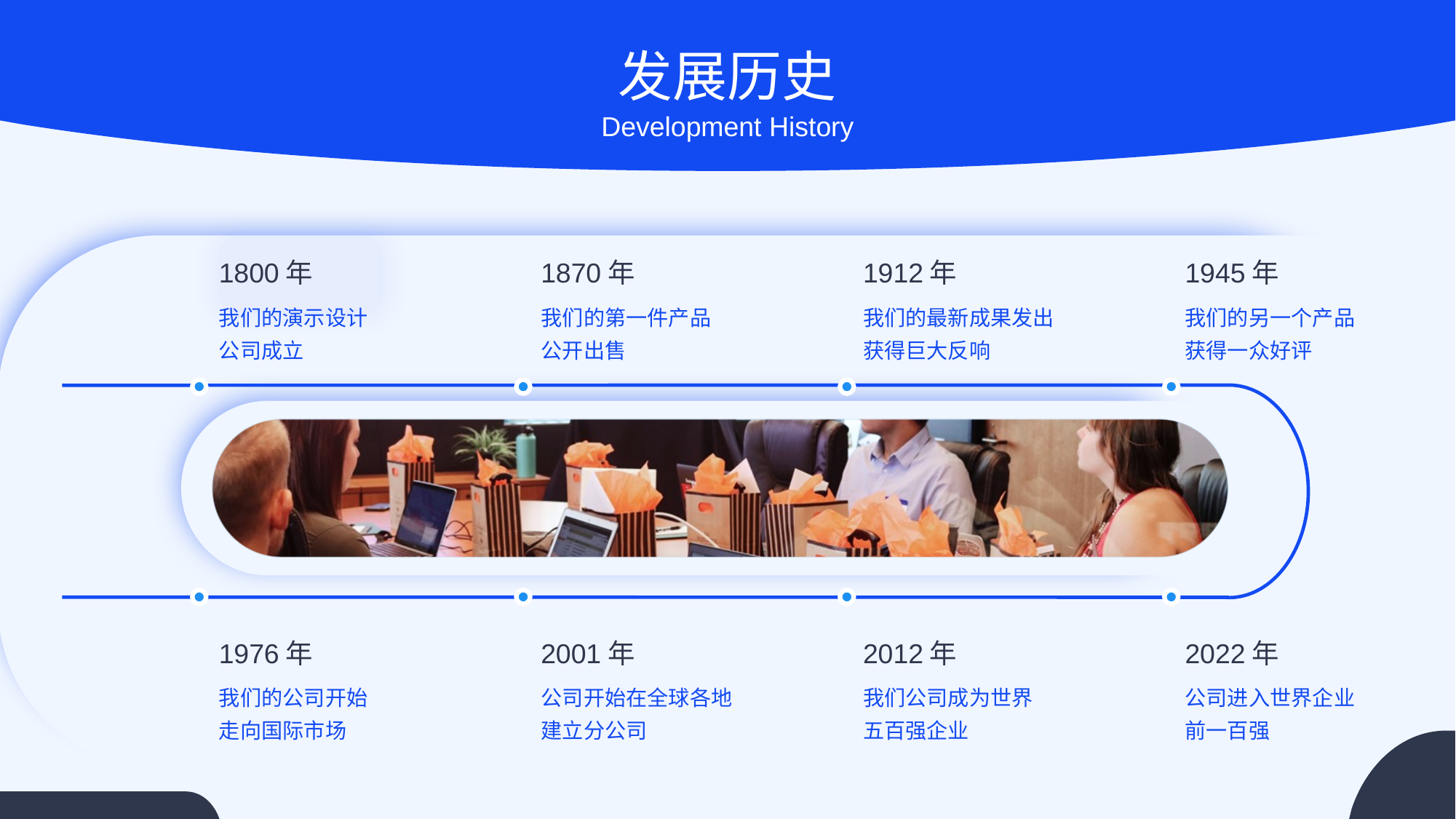

发展历史
Development History

1800年
1870年
1912年
1945年
我们的演示设计
公司成立
我们的第一件产品
公开出售
我们的最新成果发出
获得巨大反响
我们的另一个产品
获得一众好评

1976年
2001年
2012年
2022年
我们的公司开始
走向国际市场
公司开始在全球各地
建立分公司
我们公司成为世界
五百强企业
公司进入世界企业
前一百强